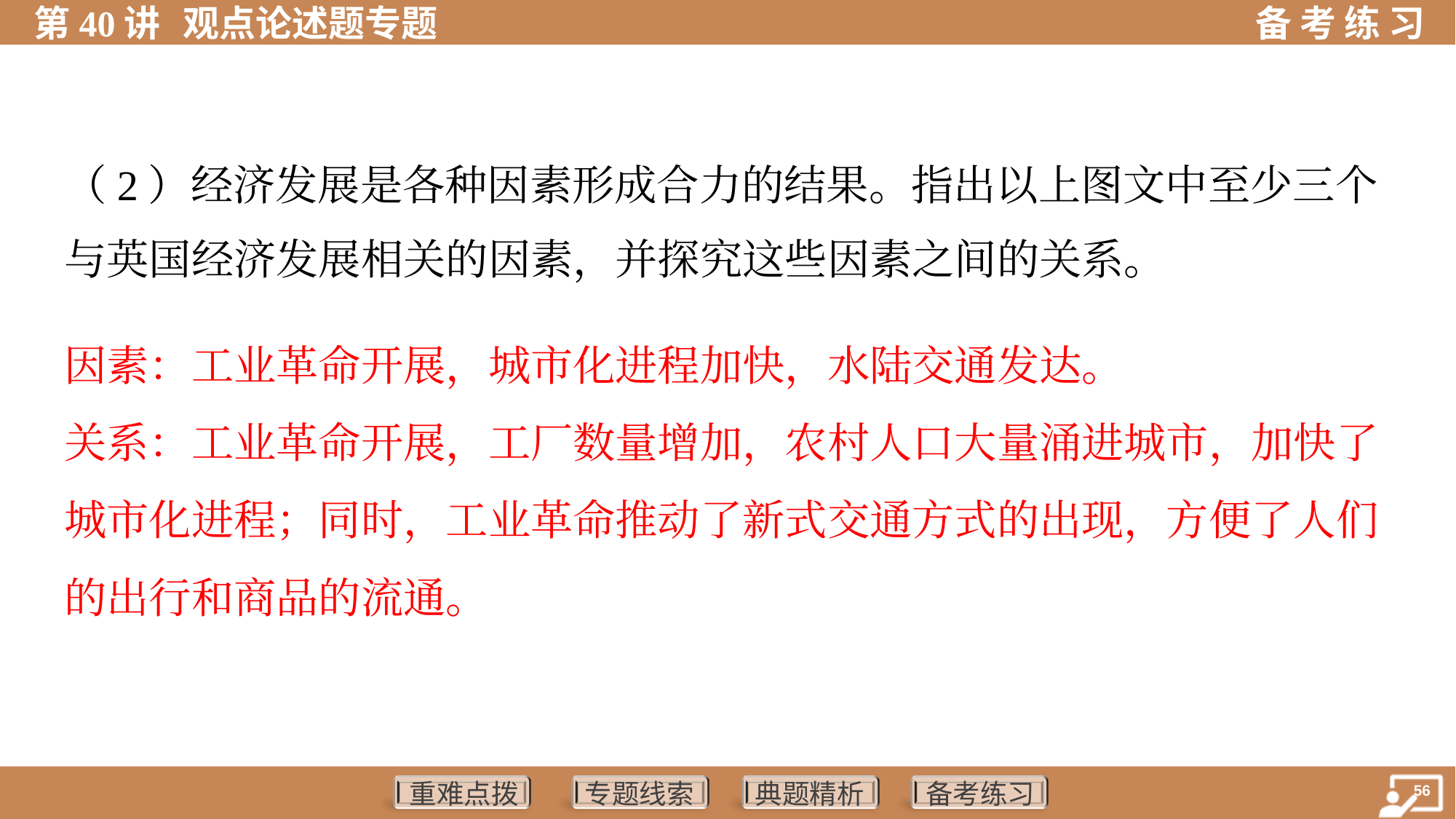

（2）经济发展是各种因素形成合力的结果。指出以上图文中至少三个
与英国经济发展相关的因素，并探究这些因素之间的关系。
因素：工业革命开展，城市化进程加快，水陆交通发达。
关系：工业革命开展，工厂数量增加，农村人口大量涌进城市，加快了
城市化进程；同时，工业革命推动了新式交通方式的出现，方便了人们
的出行和商品的流通。